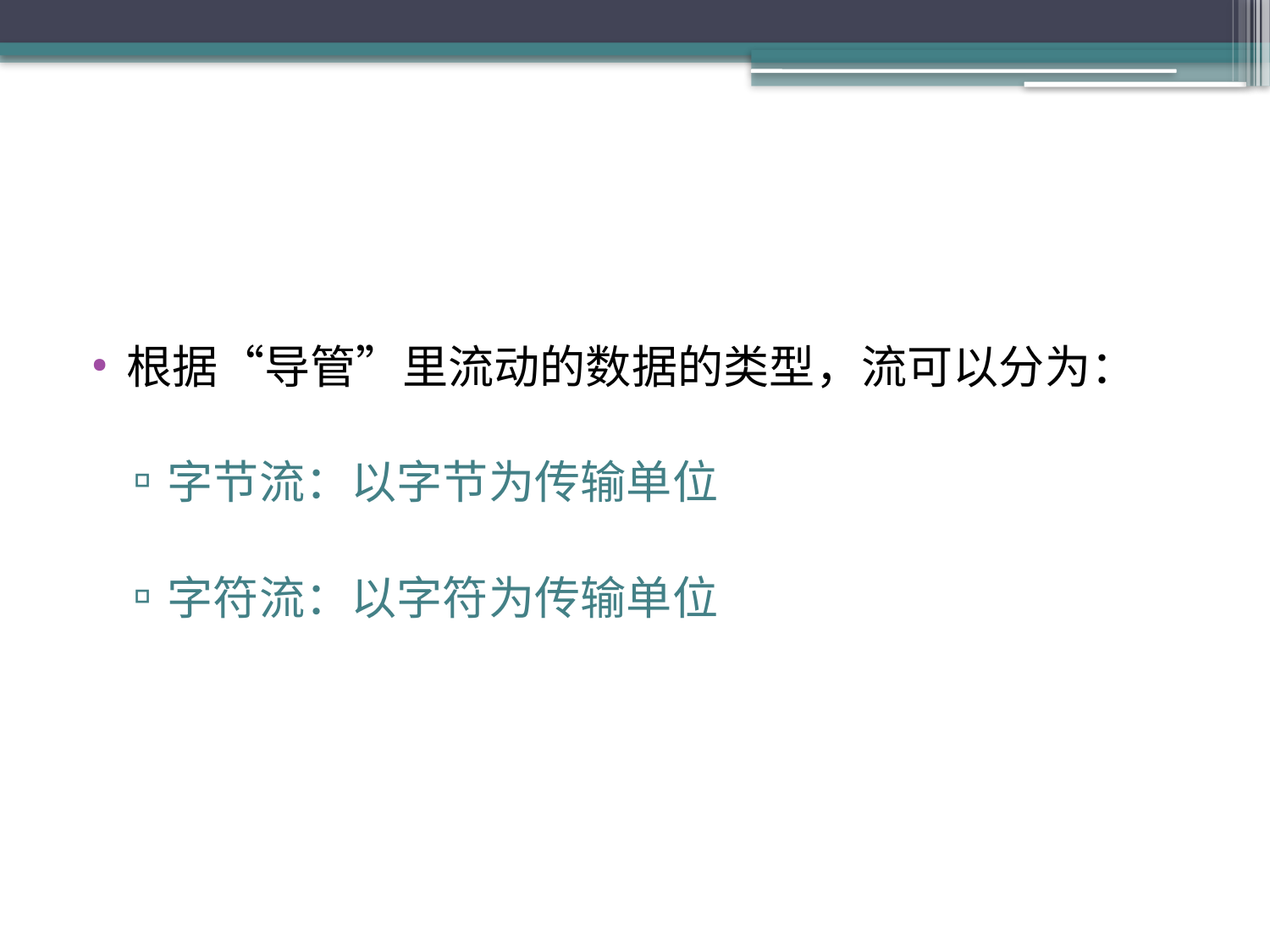

#

根据“导管”里流动的数据的类型，流可以分为：
字节流：以字节为传输单位
字符流：以字符为传输单位